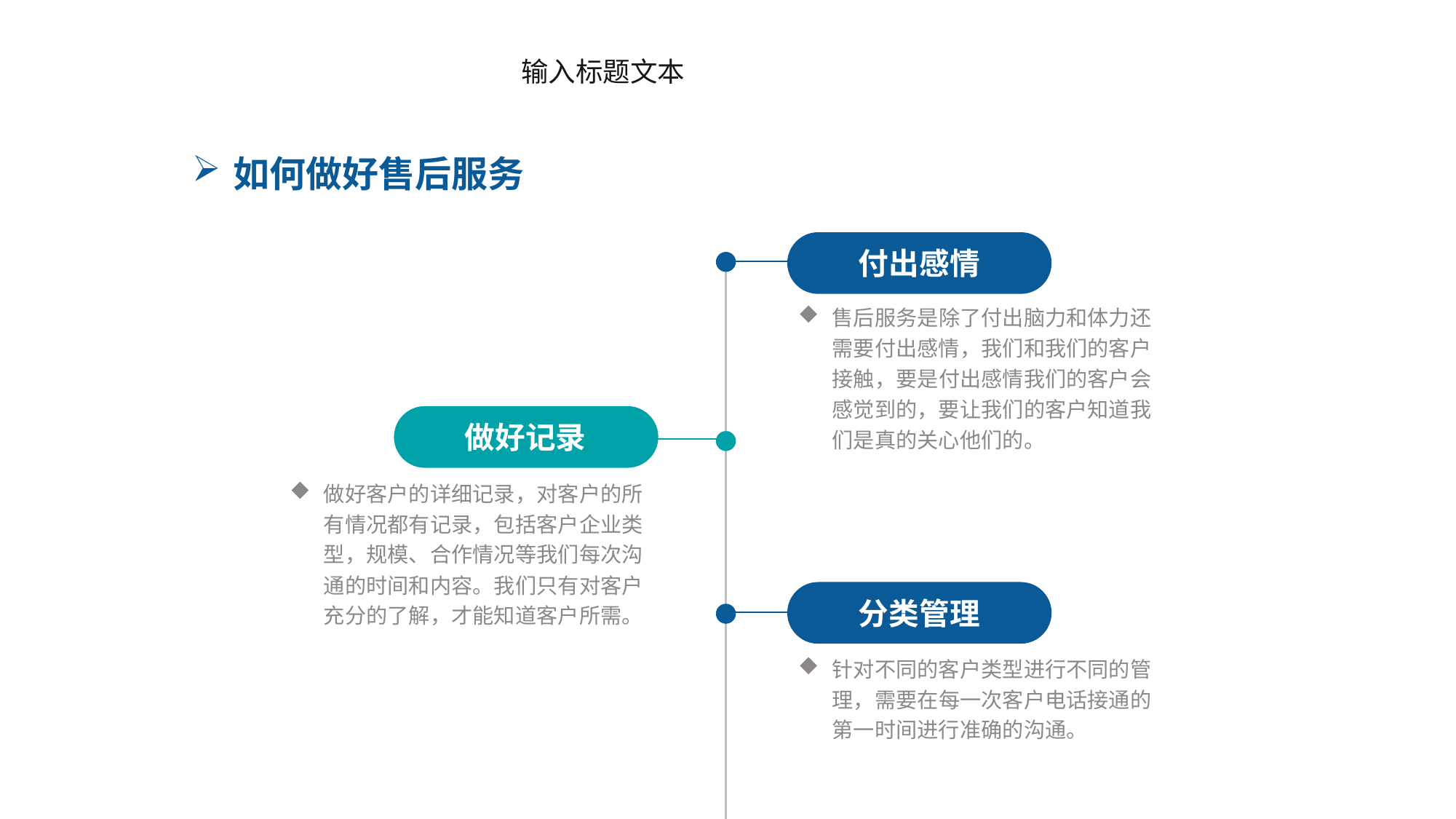

售后客服
服务标准
输入标题文本
如何做好售后服务

付出感情

售后服务是除了付出脑力和体力还需要付出感情，我们和我们的客户接触，要是付出感情我们的客户会感觉到的，要让我们的客户知道我们是真的关心他们的。

做好记录

做好客户的详细记录，对客户的所有情况都有记录，包括客户企业类型，规模、合作情况等我们每次沟通的时间和内容。我们只有对客户充分的了解，才能知道客户所需。

分类管理

针对不同的客户类型进行不同的管理，需要在每一次客户电话接通的第一时间进行准确的沟通。